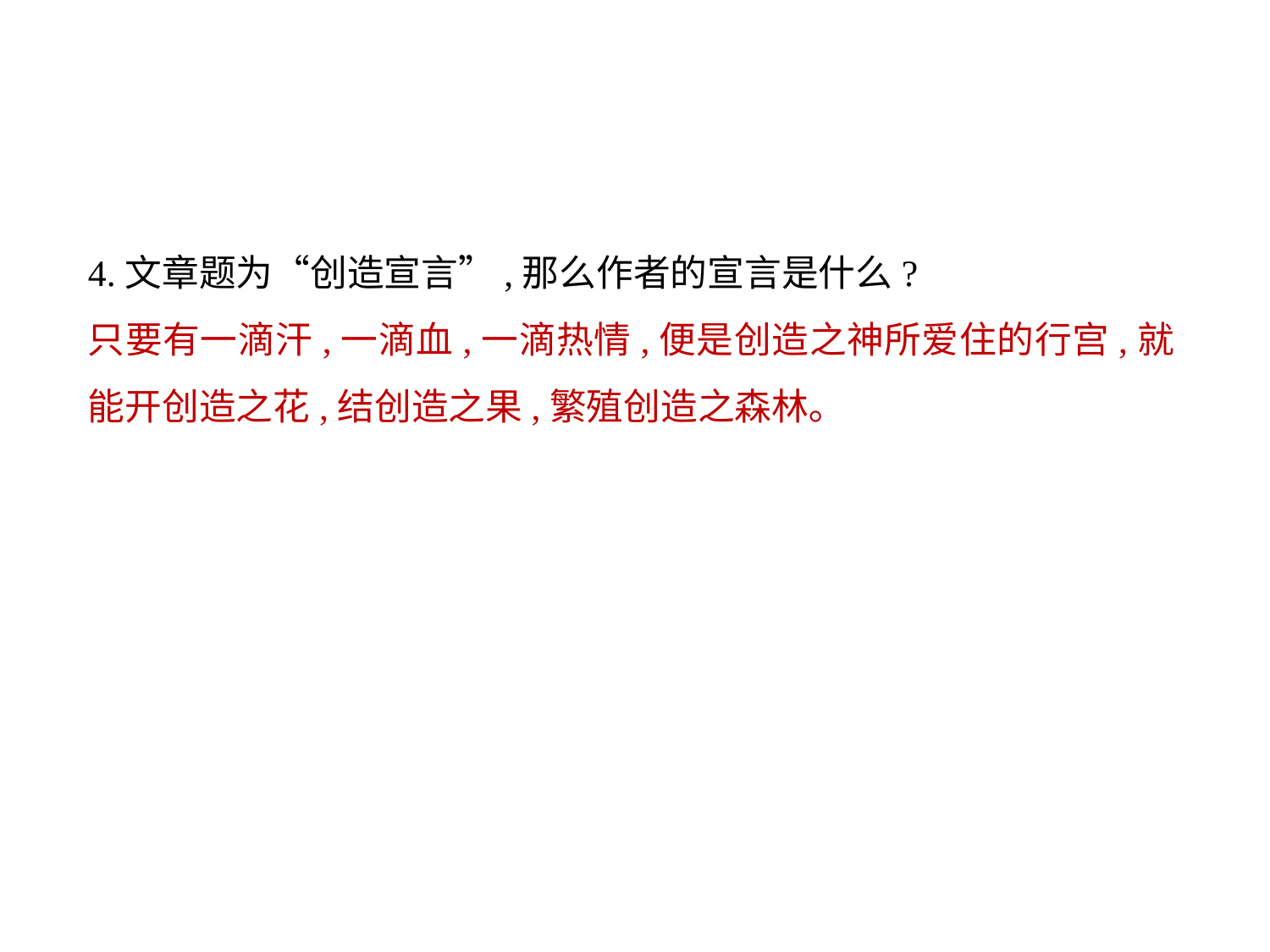

4.文章题为“创造宣言”,那么作者的宣言是什么?
只要有一滴汗,一滴血,一滴热情,便是创造之神所爱住的行宫,就能开创造之花,结创造之果,繁殖创造之森林｡